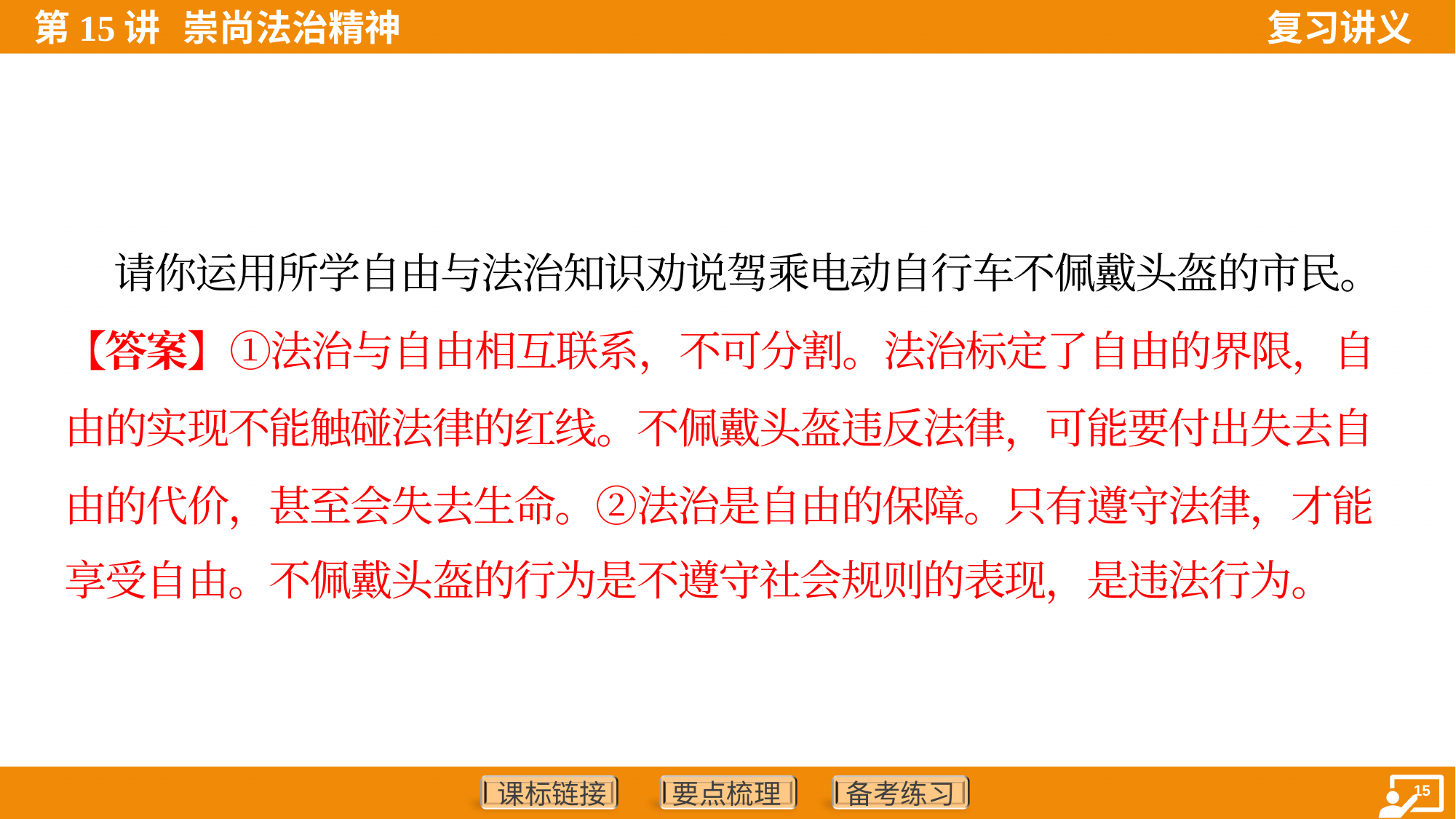

请你运用所学自由与法治知识劝说驾乘电动自行车不佩戴头盔的市民。
【答案】①法治与自由相互联系，不可分割。法治标定了自由的界限，自
由的实现不能触碰法律的红线。不佩戴头盔违反法律，可能要付出失去自
由的代价，甚至会失去生命。②法治是自由的保障。只有遵守法律，才能
享受自由。不佩戴头盔的行为是不遵守社会规则的表现，是违法行为。